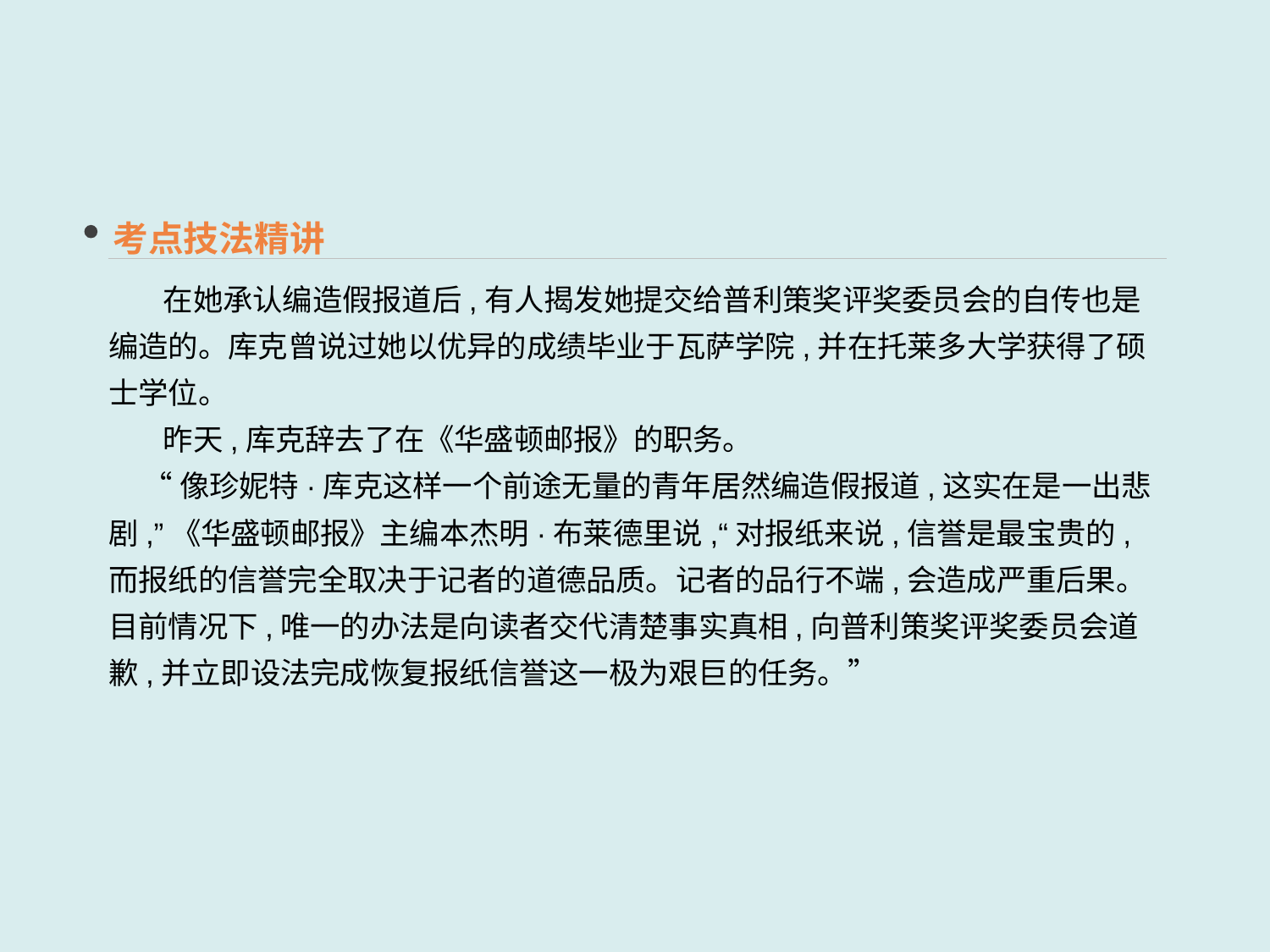

考点技法精讲

       在她承认编造假报道后,有人揭发她提交给普利策奖评奖委员会的自传也是编造的。库克曾说过她以优异的成绩毕业于瓦萨学院,并在托莱多大学获得了硕士学位。
       昨天,库克辞去了在《华盛顿邮报》的职务。
     “像珍妮特·库克这样一个前途无量的青年居然编造假报道,这实在是一出悲剧,”《华盛顿邮报》主编本杰明·布莱德里说,“对报纸来说,信誉是最宝贵的,而报纸的信誉完全取决于记者的道德品质。记者的品行不端,会造成严重后果。目前情况下,唯一的办法是向读者交代清楚事实真相,向普利策奖评奖委员会道歉,并立即设法完成恢复报纸信誉这一极为艰巨的任务。”